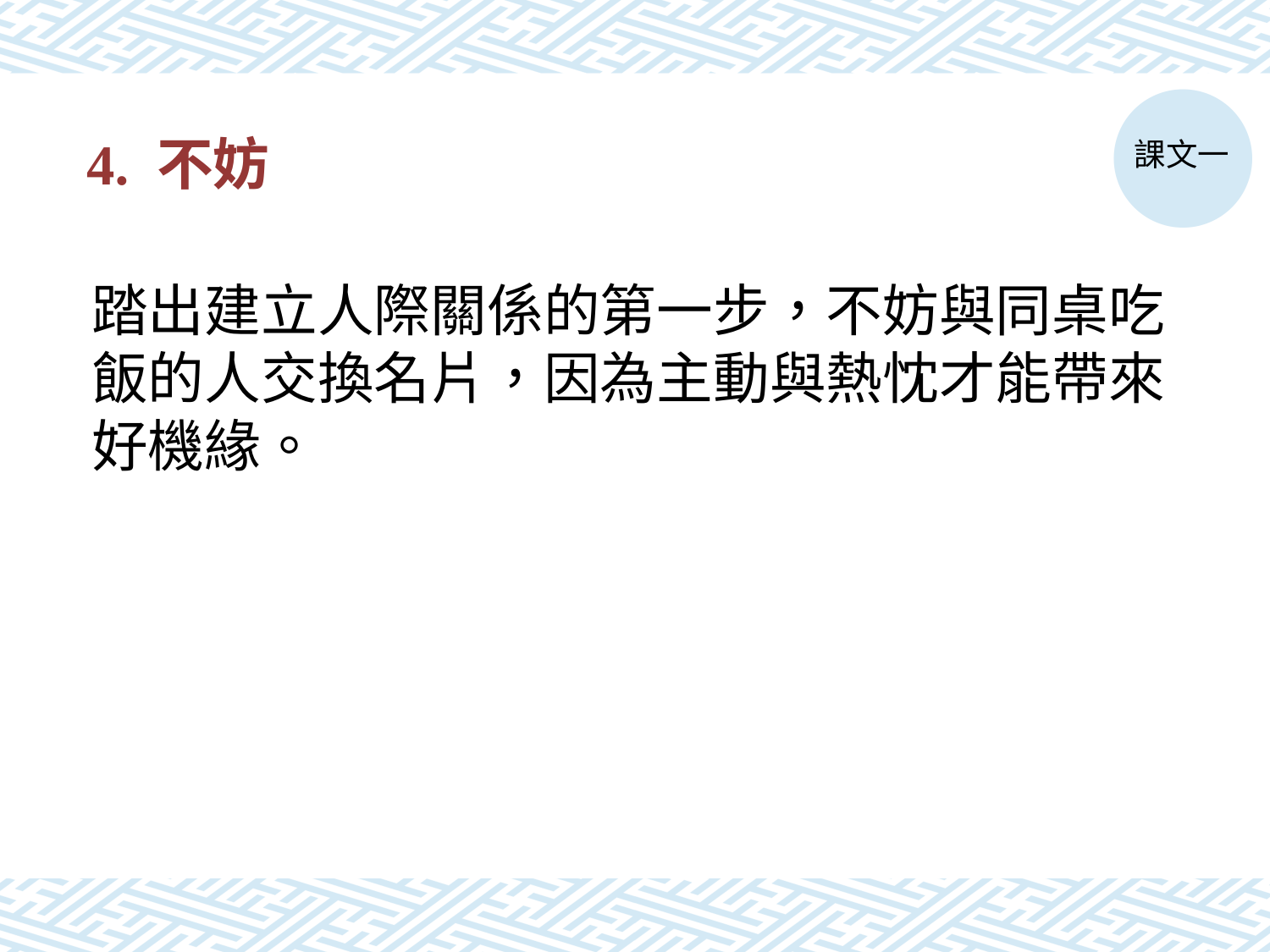

課文一
# 4. 不妨
踏出建立人際關係的第一步，不妨與同桌吃飯的人交換名片，因為主動與熱忱才能帶來好機緣。